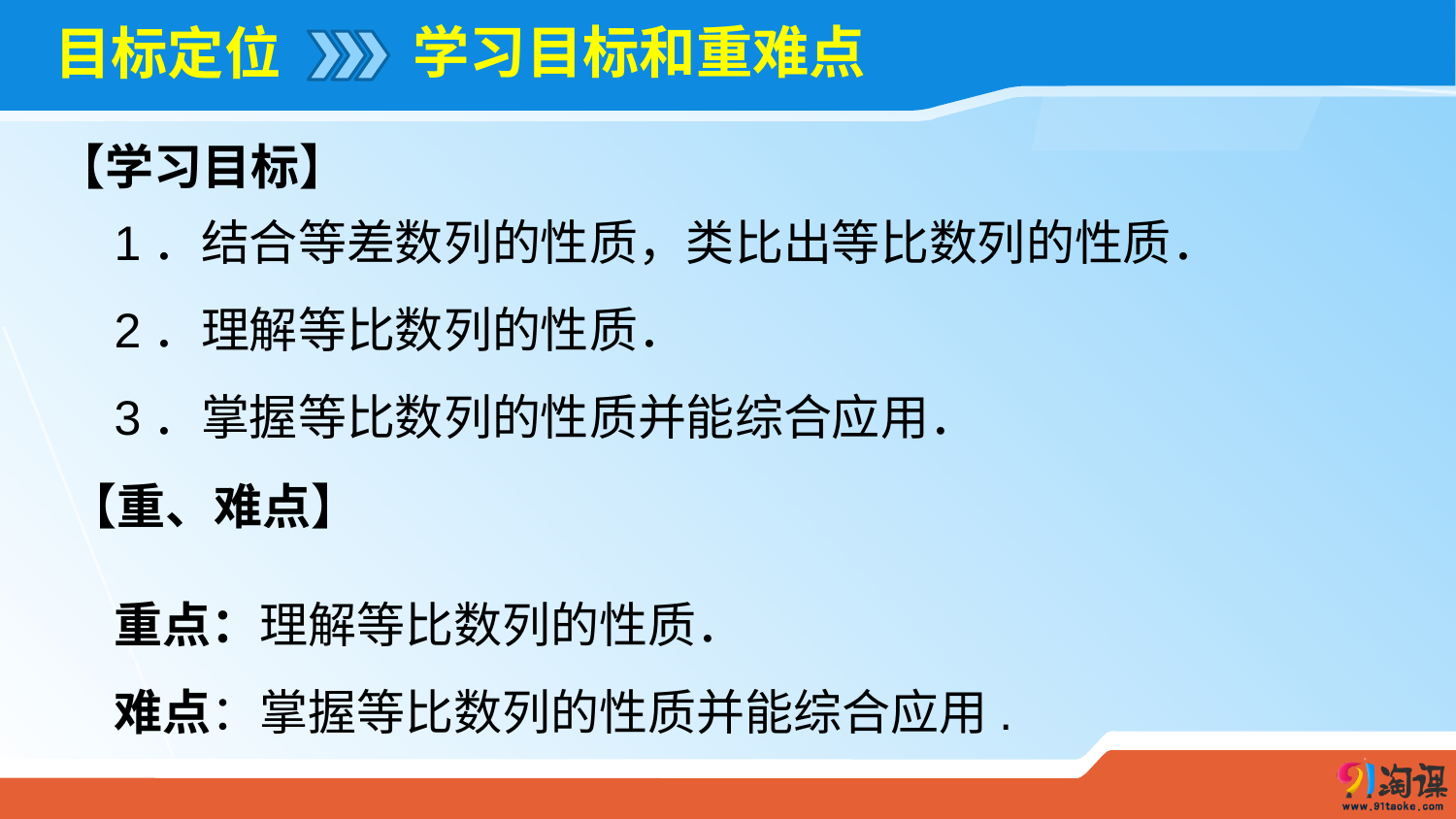

学习目标和重难点
# 目标定位
【学习目标】
1．结合等差数列的性质，类比出等比数列的性质．
2．理解等比数列的性质．
3．掌握等比数列的性质并能综合应用．

【重、难点】
重点：理解等比数列的性质．
难点：掌握等比数列的性质并能综合应用.